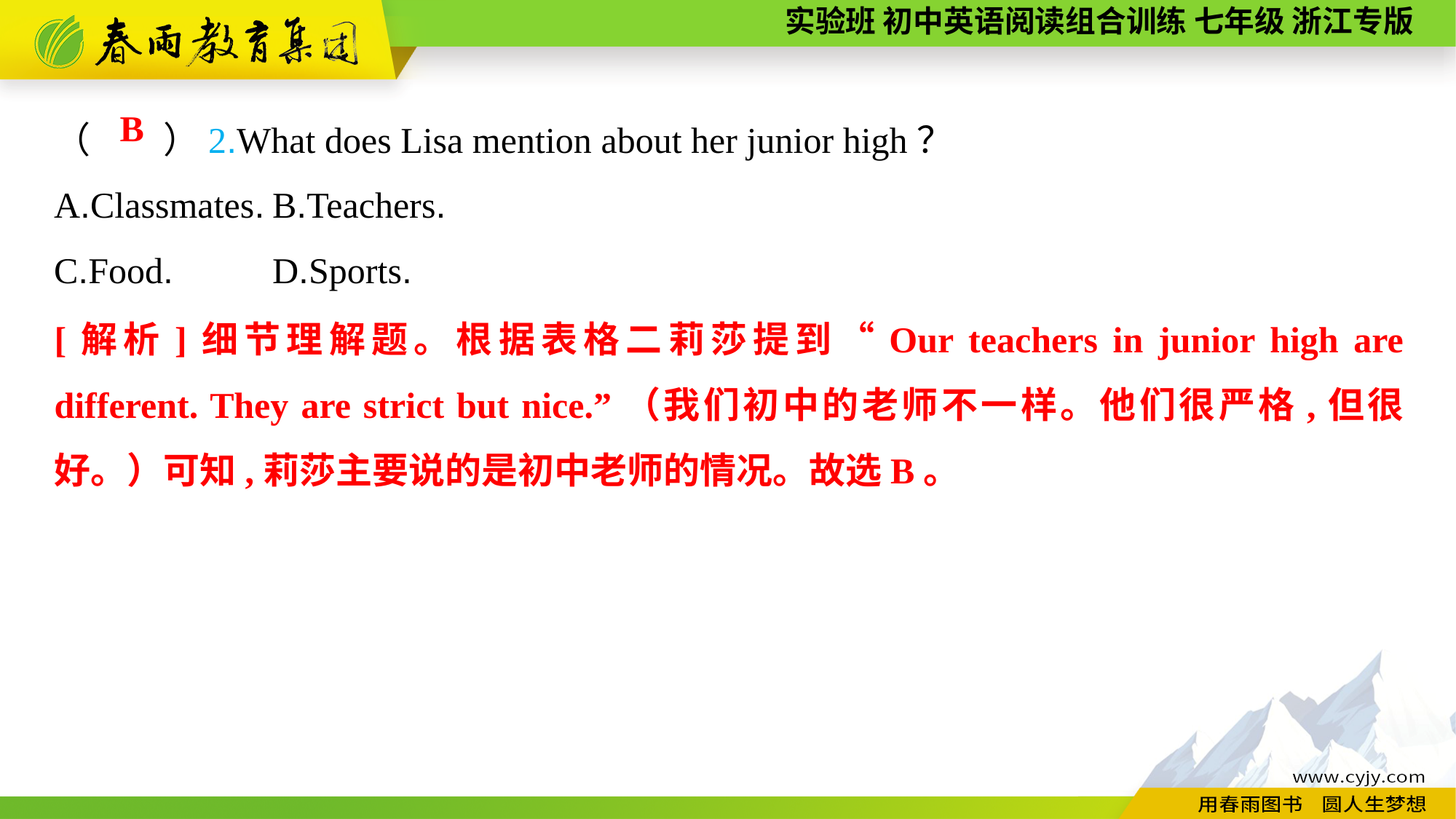

（　　）2.What does Lisa mention about her junior high？
A.Classmates.	B.Teachers.
C.Food.	D.Sports.
B
[解析]细节理解题。根据表格二莉莎提到“Our teachers in junior high are different. They are strict but nice.”（我们初中的老师不一样。他们很严格,但很好。）可知,莉莎主要说的是初中老师的情况。故选B。